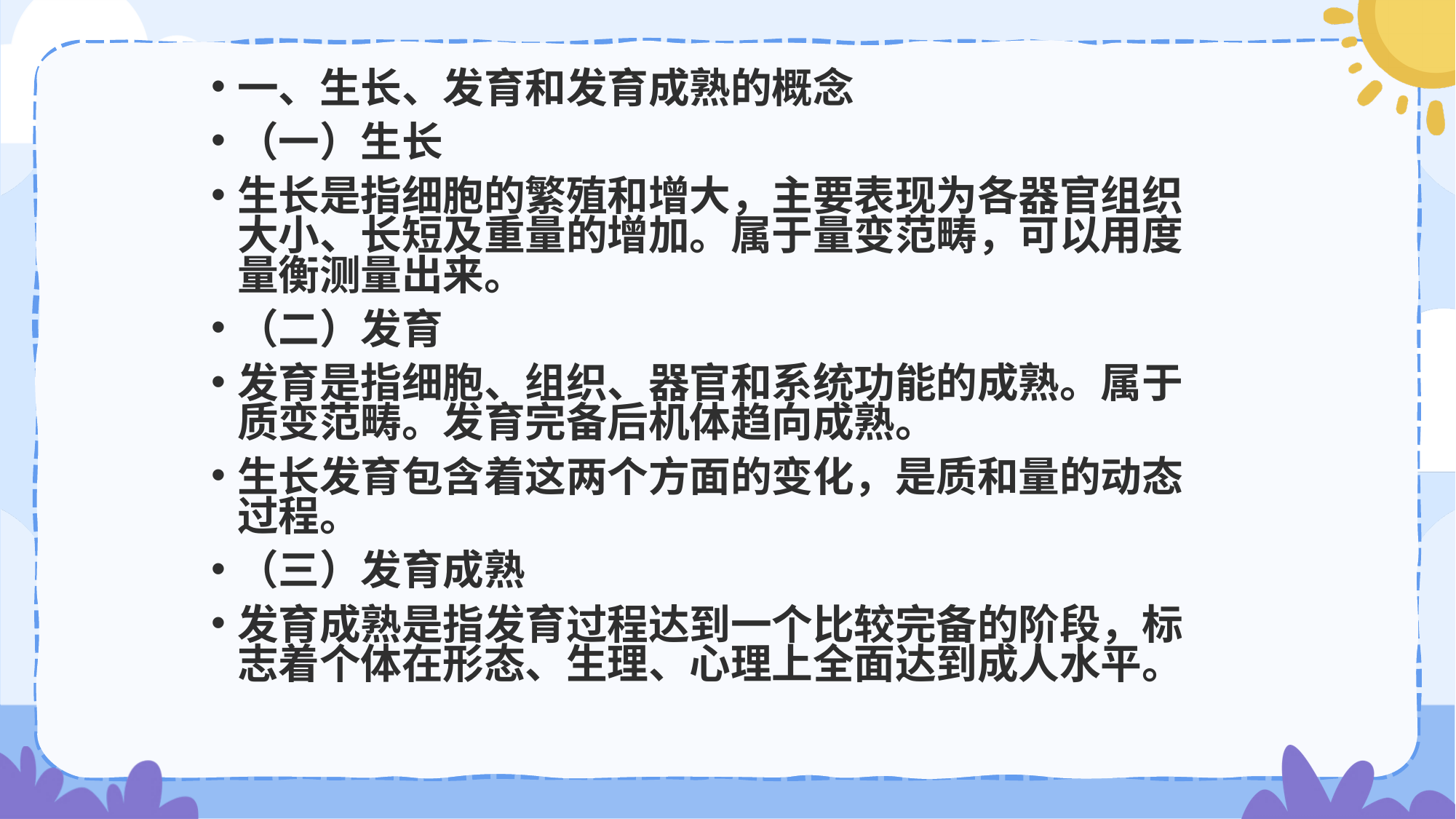

一、生长、发育和发育成熟的概念
（一）生长
生长是指细胞的繁殖和增大，主要表现为各器官组织大小、长短及重量的增加。属于量变范畴，可以用度量衡测量出来。
（二）发育
发育是指细胞、组织、器官和系统功能的成熟。属于质变范畴。发育完备后机体趋向成熟。
生长发育包含着这两个方面的变化，是质和量的动态过程。
（三）发育成熟
发育成熟是指发育过程达到一个比较完备的阶段，标志着个体在形态、生理、心理上全面达到成人水平。